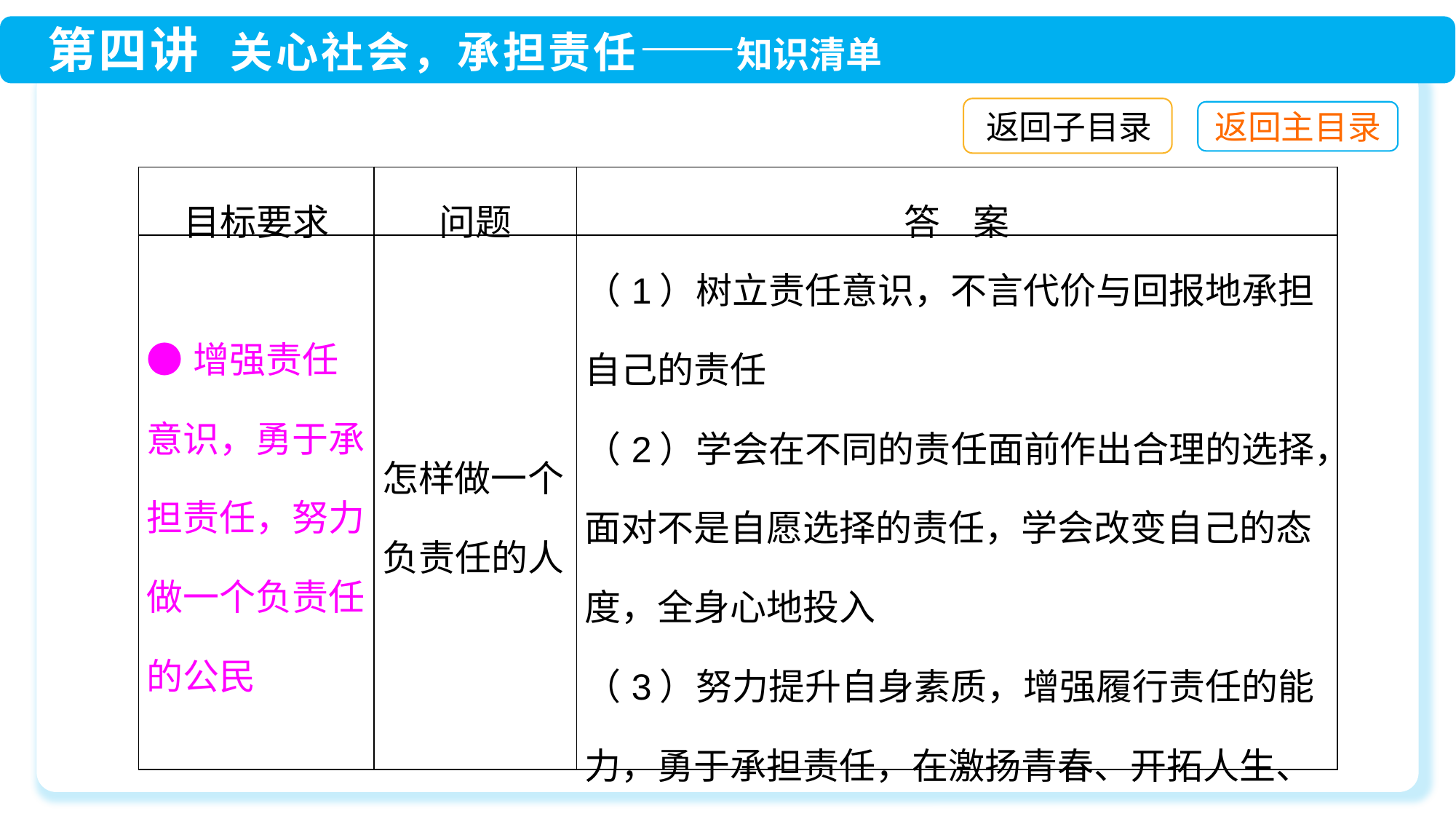

返回子目录
| 目标要求 | 问题 | 答 案 |
| --- | --- | --- |
| ●增强责任意识，勇于承担责任，努力做一个负责任的公民 | 怎样做一个负责任的人 | （1）树立责任意识，不言代价与回报地承担自己的责任 （2）学会在不同的责任面前作出合理的选择，面对不是自愿选择的责任，学会改变自己的态度，全身心地投入 （3）努力提升自身素质，增强履行责任的能力，勇于承担责任，在激扬青春、开拓人生、奉献社会的进程中书写无愧于时代的壮丽篇章 |